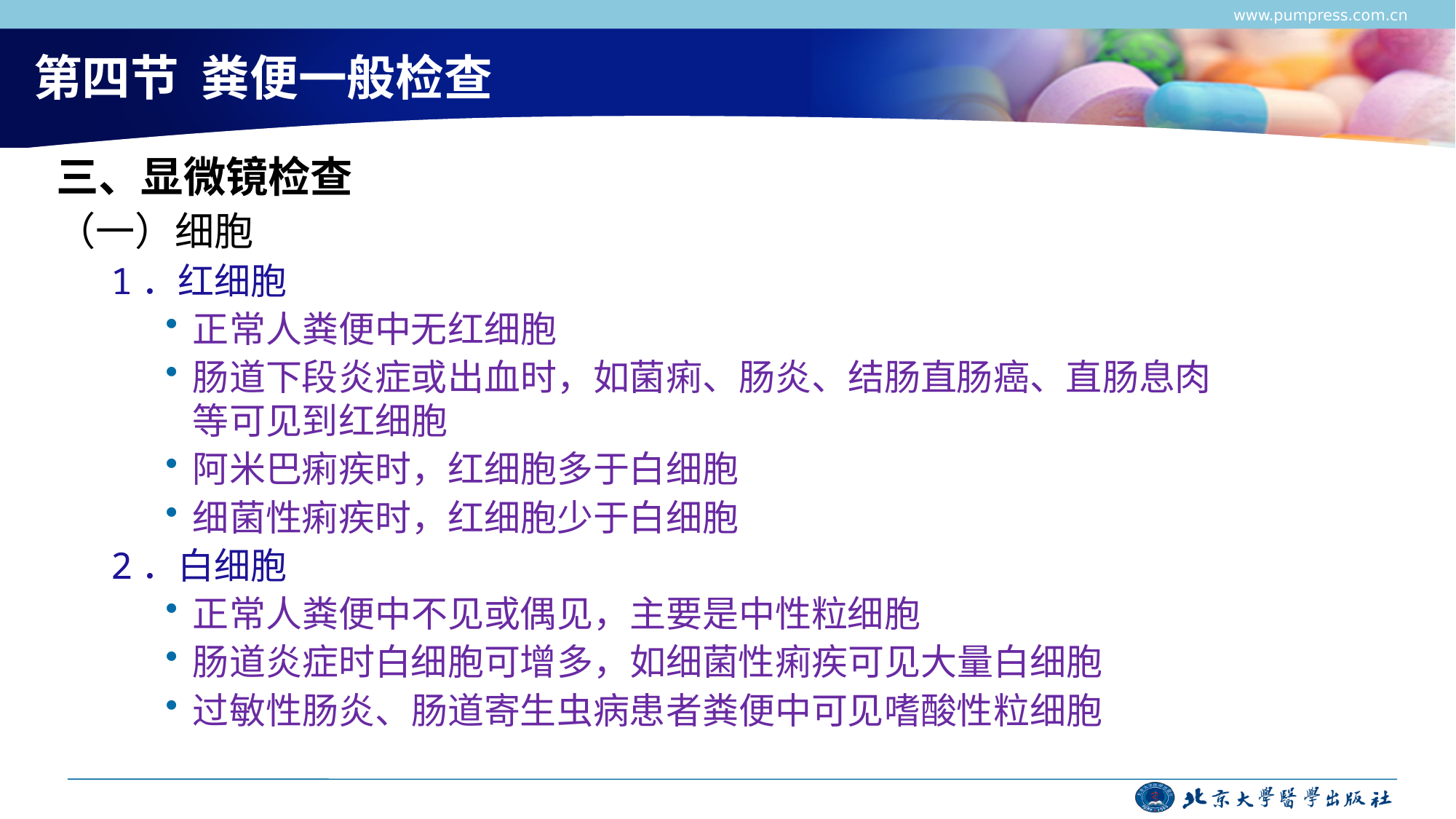

www.pumpress.com.cn
# 第四节  粪便一般检查
三、显微镜检查
（一）细胞
1．红细胞
正常人粪便中无红细胞
肠道下段炎症或出血时，如菌痢、肠炎、结肠直肠癌、直肠息肉等可见到红细胞
阿米巴痢疾时，红细胞多于白细胞
细菌性痢疾时，红细胞少于白细胞
2．白细胞
正常人粪便中不见或偶见，主要是中性粒细胞
肠道炎症时白细胞可增多，如细菌性痢疾可见大量白细胞
过敏性肠炎、肠道寄生虫病患者粪便中可见嗜酸性粒细胞